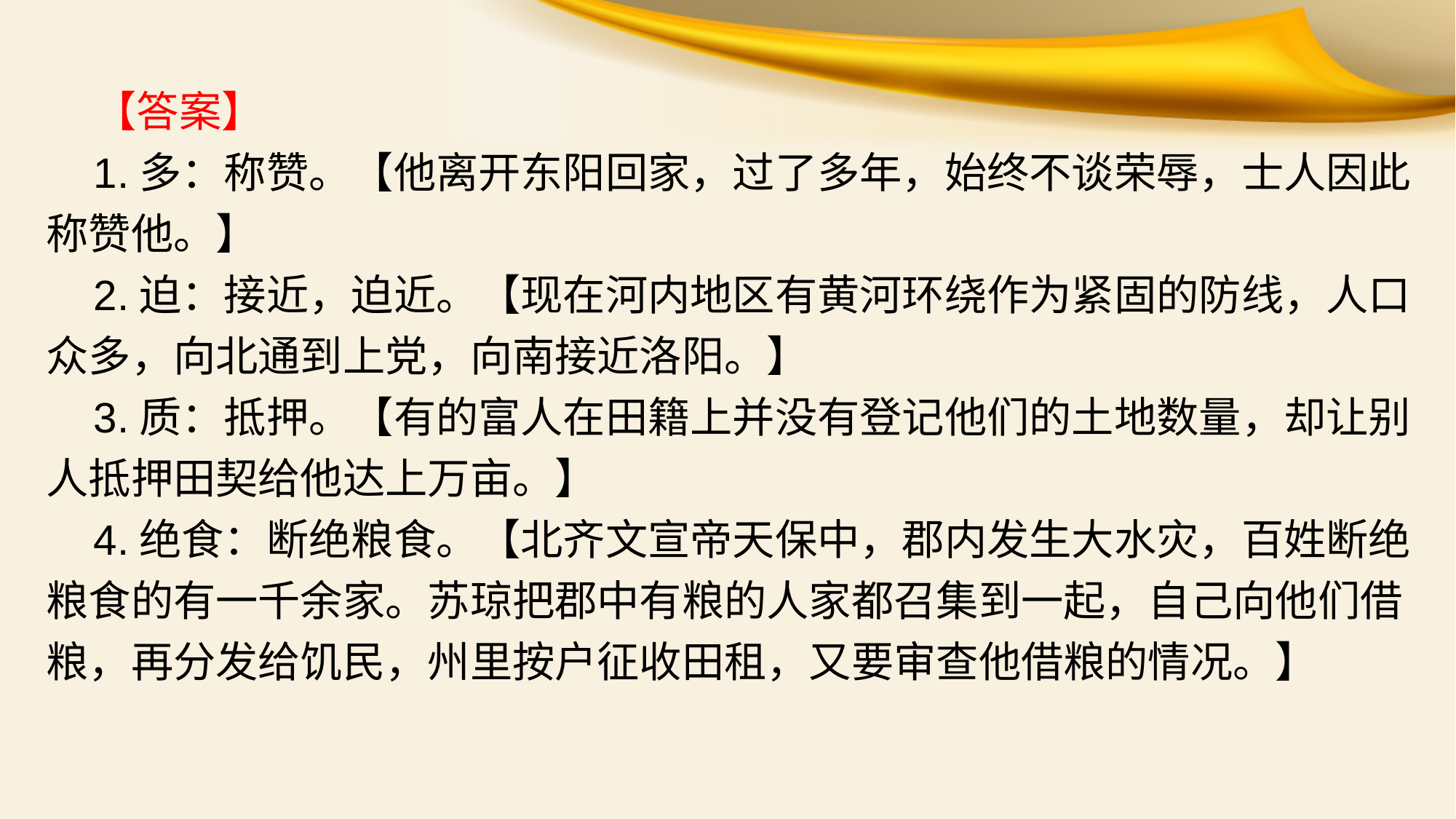

【答案】
    1.多：称赞。【他离开东阳回家，过了多年，始终不谈荣辱，士人因此称赞他。】
    2.迫：接近，迫近。【现在河内地区有黄河环绕作为紧固的防线，人口众多，向北通到上党，向南接近洛阳。】
    3.质：抵押。【有的富人在田籍上并没有登记他们的土地数量，却让别人抵押田契给他达上万亩。】
    4.绝食：断绝粮食。【北齐文宣帝天保中，郡内发生大水灾，百姓断绝粮食的有一千余家。苏琼把郡中有粮的人家都召集到一起，自己向他们借粮，再分发给饥民，州里按户征收田租，又要审查他借粮的情况。】